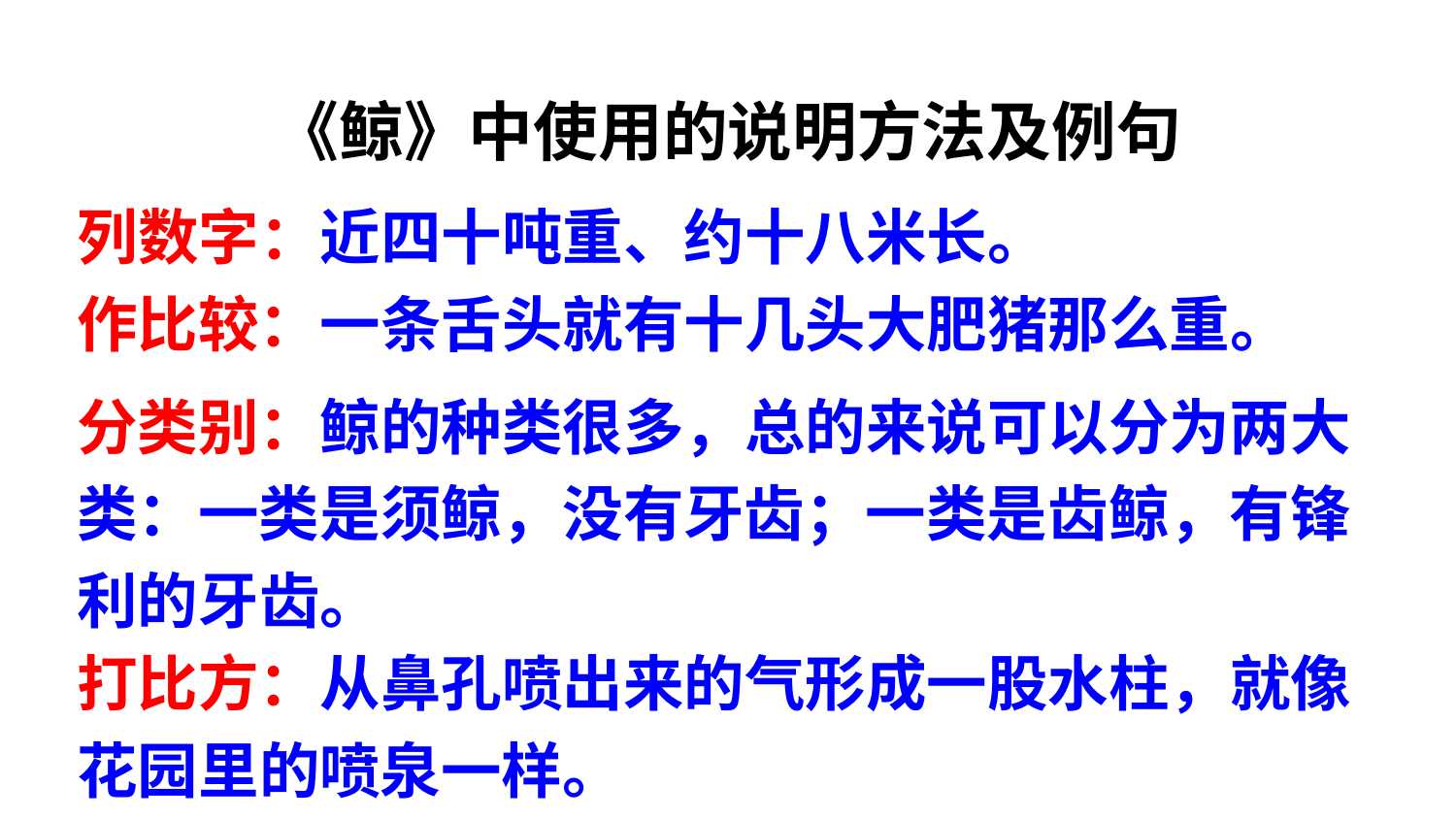

《鲸》中使用的说明方法及例句
列数字：近四十吨重、约十八米长。
作比较：一条舌头就有十几头大肥猪那么重。
分类别：鲸的种类很多，总的来说可以分为两大类：一类是须鲸，没有牙齿；一类是齿鲸，有锋利的牙齿。
打比方：从鼻孔喷出来的气形成一股水柱，就像花园里的喷泉一样。